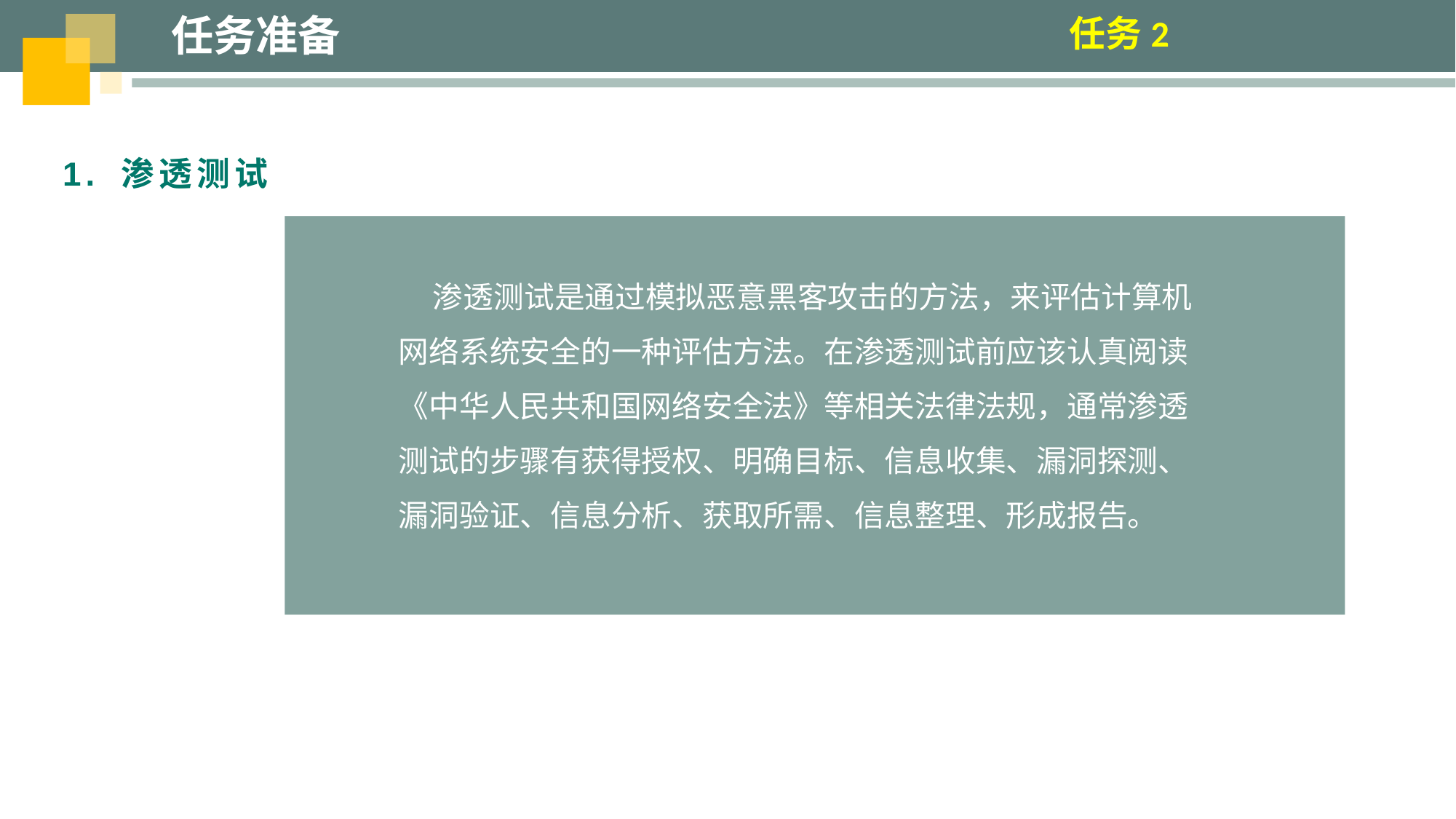

任务准备
任务2

1. 渗透测试

    渗透测试是通过模拟恶意黑客攻击的方法，来评估计算机网络系统安全的一种评估方法。在渗透测试前应该认真阅读《中华人民共和国网络安全法》等相关法律法规，通常渗透测试的步骤有获得授权、明确目标、信息收集、漏洞探测、漏洞验证、信息分析、获取所需、信息整理、形成报告。